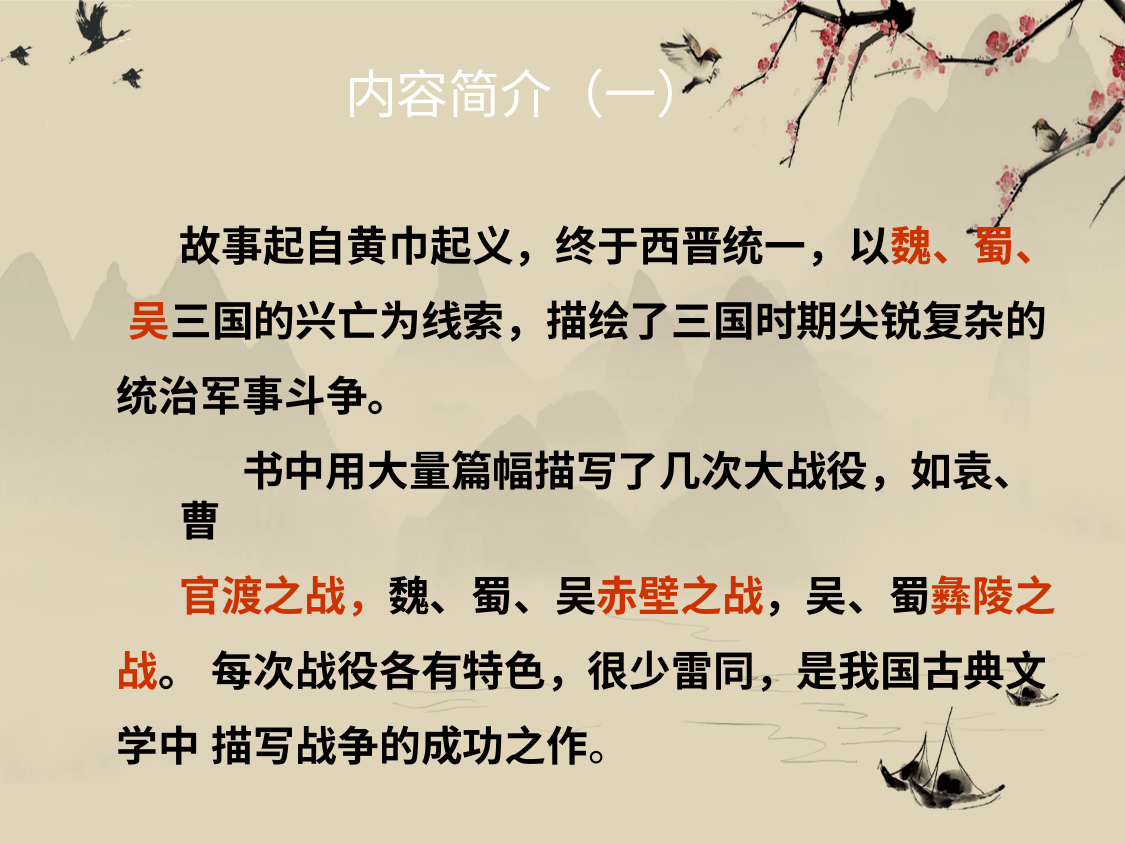

# 内容简介（一）
故事起自黄巾起义，终于西晋统一，以魏、蜀、 吴三国的兴亡为线索，描绘了三国时期尖锐复杂的 统治军事斗争。
书中用大量篇幅描写了几次大战役，如袁、曹
官渡之战，魏、蜀、吴赤壁之战，吴、蜀彝陵之战。 每次战役各有特色，很少雷同，是我国古典文学中 描写战争的成功之作。